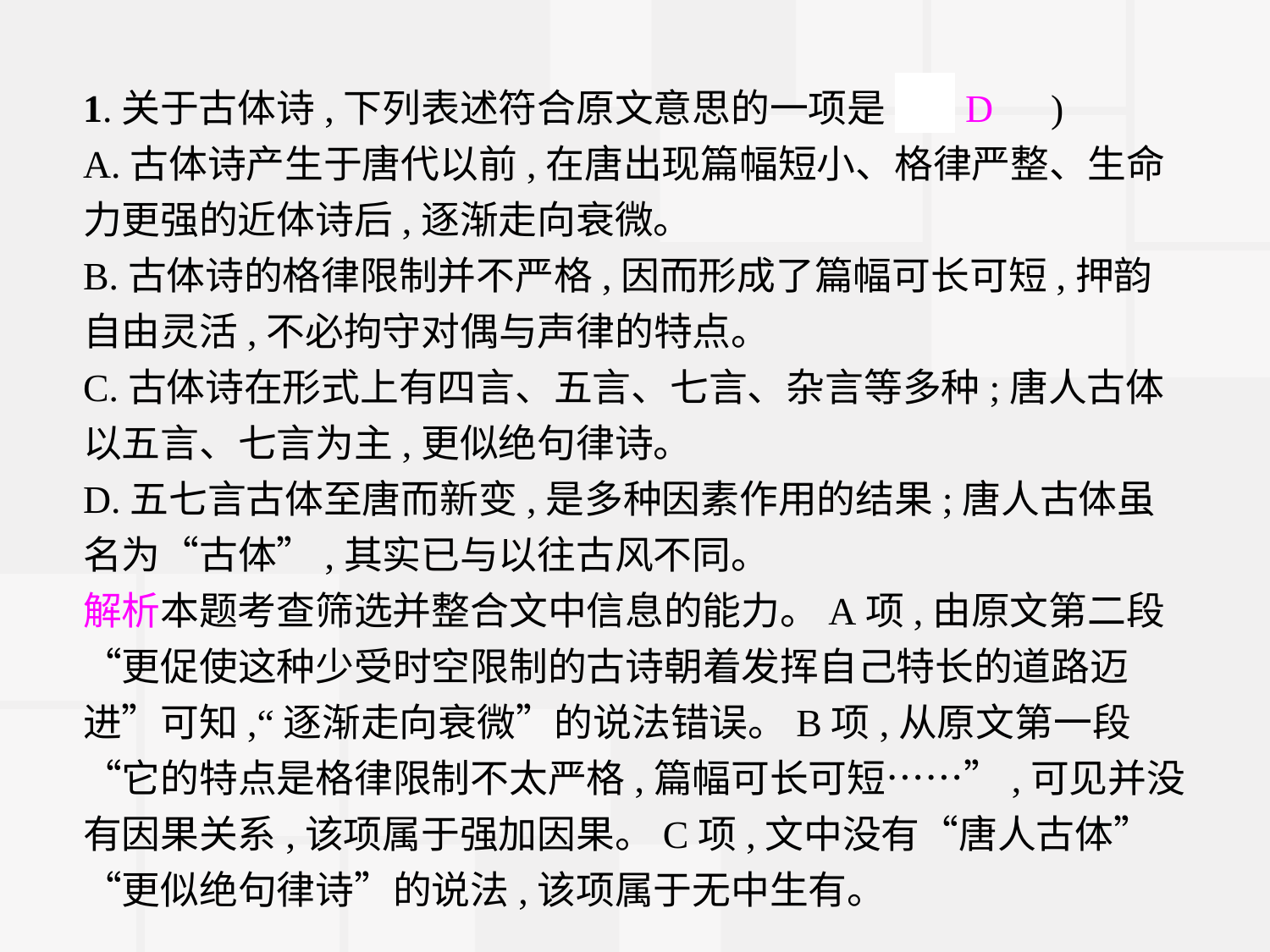

1.关于古体诗,下列表述符合原文意思的一项是(　D　)
A.古体诗产生于唐代以前,在唐出现篇幅短小、格律严整、生命力更强的近体诗后,逐渐走向衰微。
B.古体诗的格律限制并不严格,因而形成了篇幅可长可短,押韵自由灵活,不必拘守对偶与声律的特点。
C.古体诗在形式上有四言、五言、七言、杂言等多种;唐人古体以五言、七言为主,更似绝句律诗。
D.五七言古体至唐而新变,是多种因素作用的结果;唐人古体虽名为“古体”,其实已与以往古风不同。
解析本题考查筛选并整合文中信息的能力。A项,由原文第二段“更促使这种少受时空限制的古诗朝着发挥自己特长的道路迈进”可知,“逐渐走向衰微”的说法错误。B项,从原文第一段“它的特点是格律限制不太严格,篇幅可长可短……”,可见并没有因果关系,该项属于强加因果。C项,文中没有“唐人古体”“更似绝句律诗”的说法,该项属于无中生有。